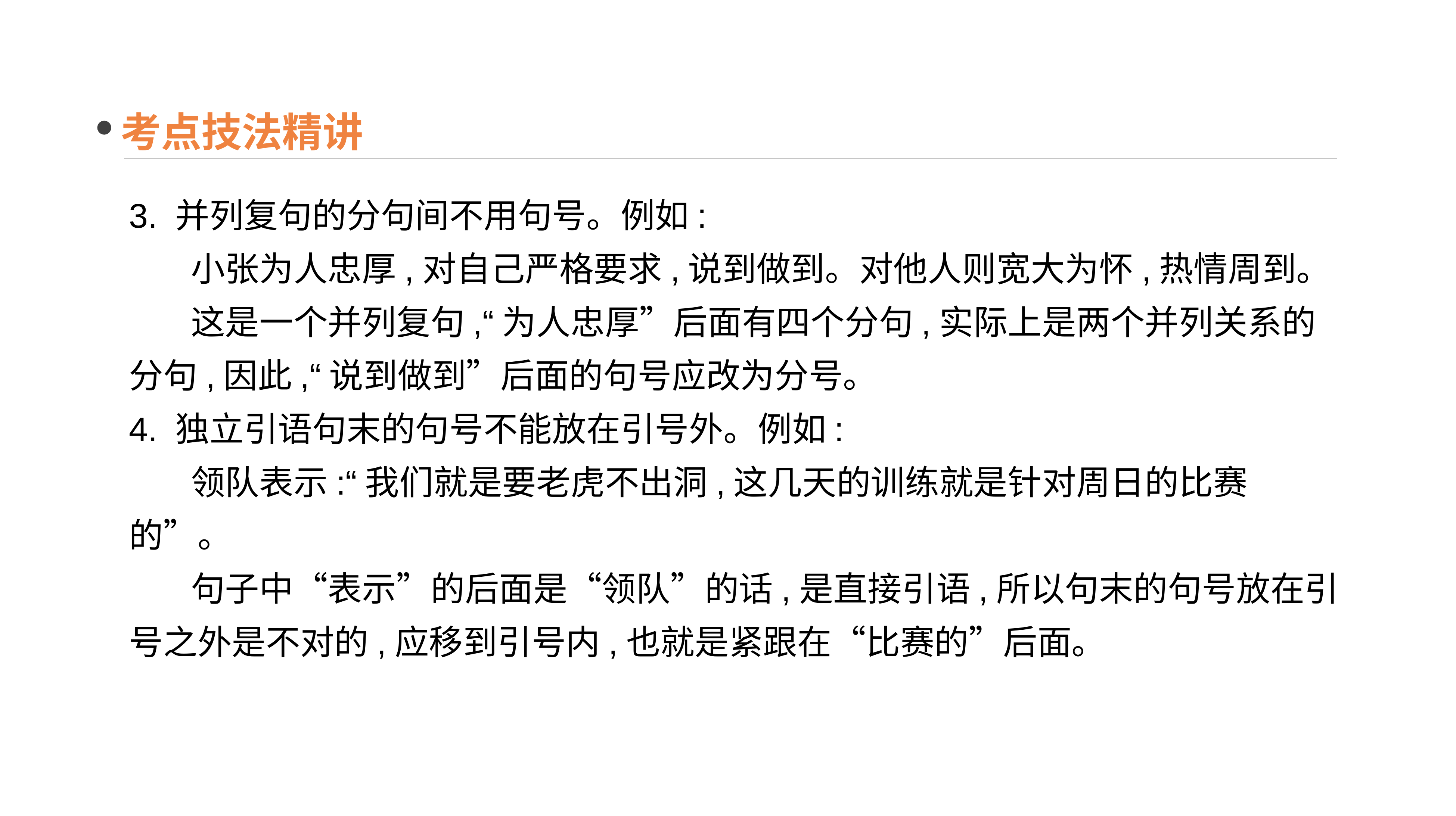

考点技法精讲

3. 并列复句的分句间不用句号。例如:
       小张为人忠厚,对自己严格要求,说到做到。对他人则宽大为怀,热情周到。
       这是一个并列复句,“为人忠厚”后面有四个分句,实际上是两个并列关系的分句,因此,“说到做到”后面的句号应改为分号。
4. 独立引语句末的句号不能放在引号外。例如:
       领队表示:“我们就是要老虎不出洞,这几天的训练就是针对周日的比赛的”。
       句子中“表示”的后面是“领队”的话,是直接引语,所以句末的句号放在引号之外是不对的,应移到引号内,也就是紧跟在“比赛的”后面。